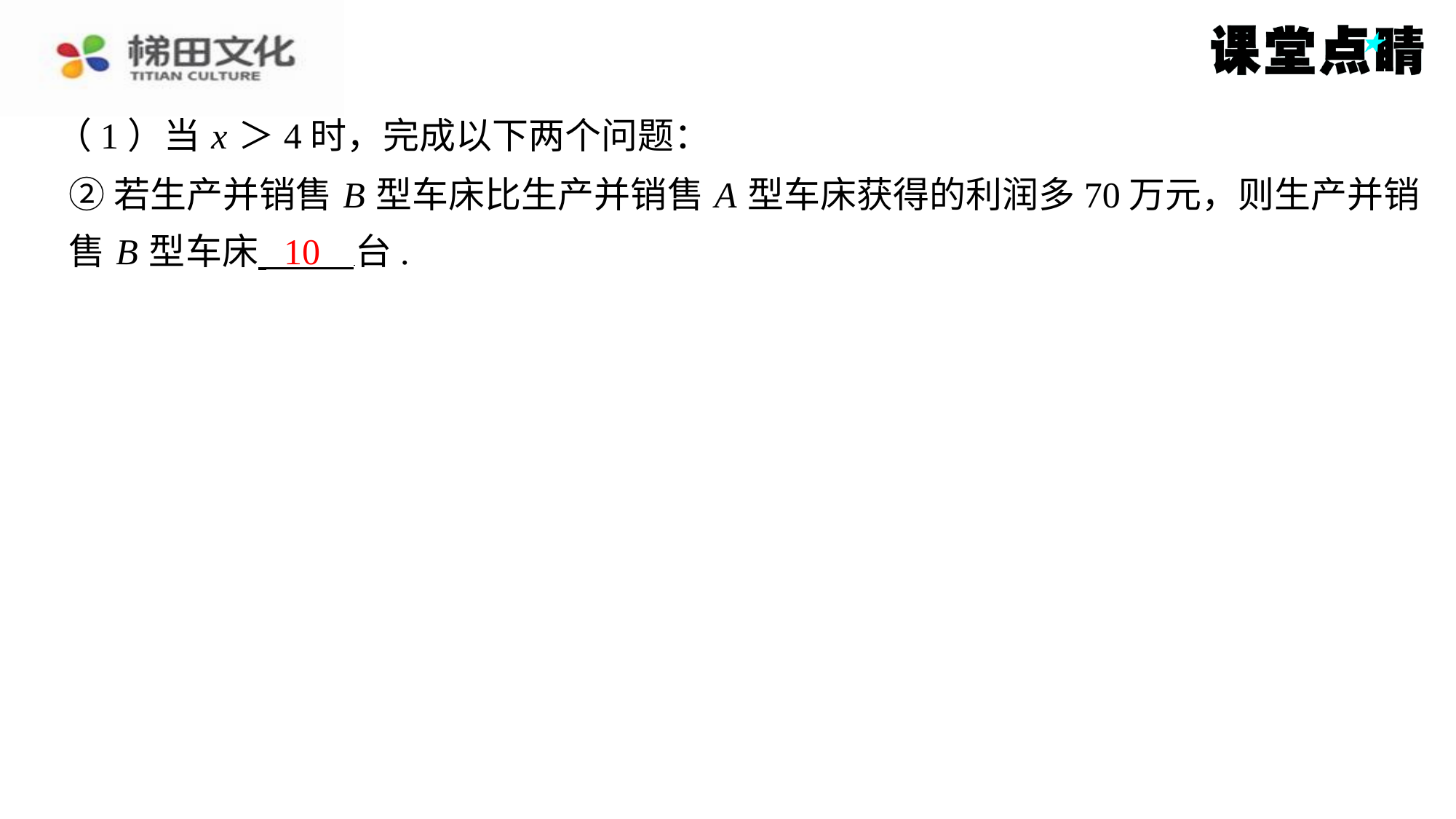

（1）当 x ＞4时，完成以下两个问题：
②若生产并销售 B 型车床比生产并销售 A 型车床获得的利润多70万元，则生产并销
售 B 型车床               台.
10